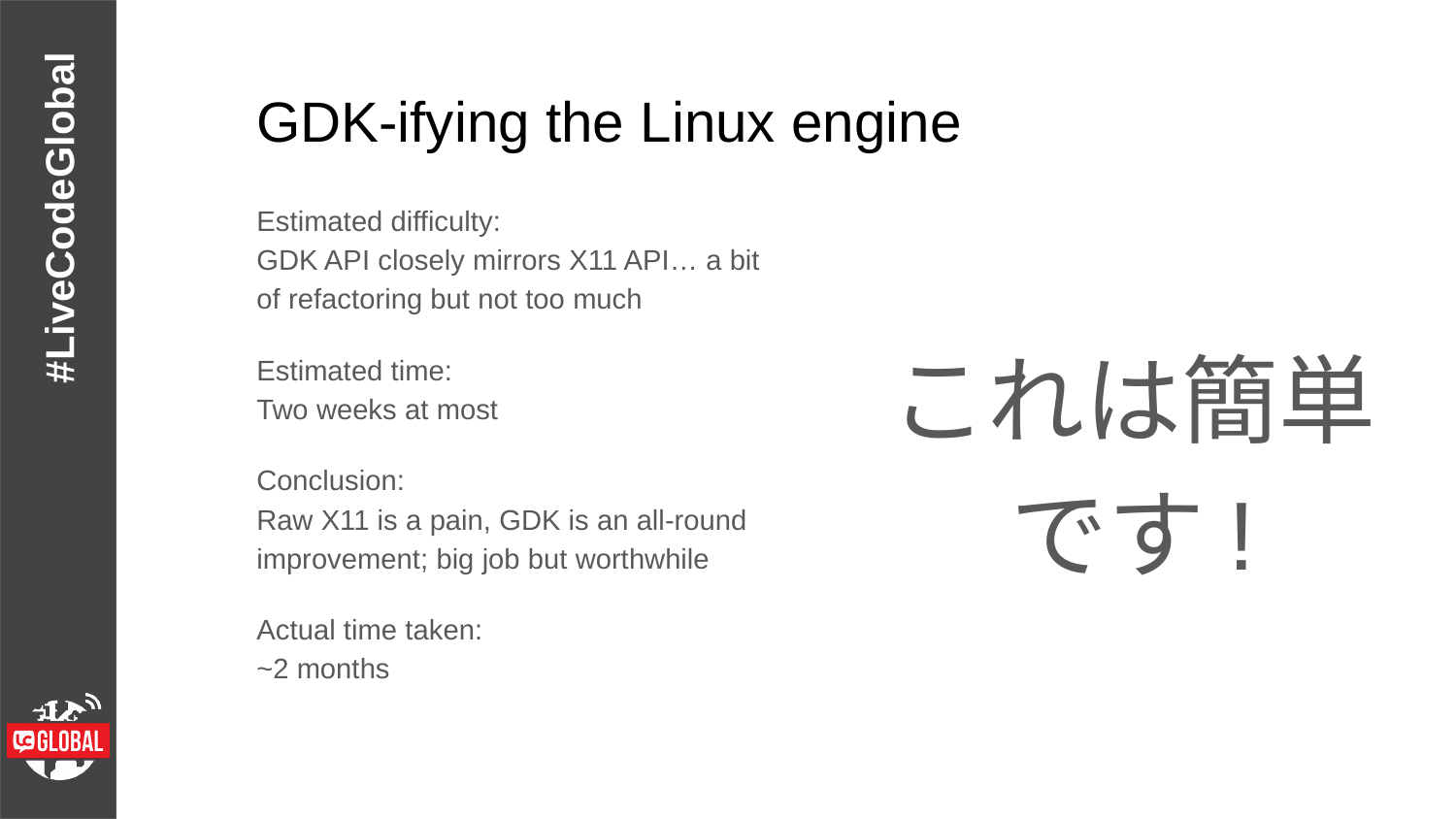

# GDK-ifying the Linux engine
Estimated difficulty:
GDK API closely mirrors X11 API… a bit of refactoring but not too much
Estimated time:
Two weeks at most
Conclusion:
Raw X11 is a pain, GDK is an all-round improvement; big job but worthwhile
Actual time taken:
~2 months
これは簡単です!